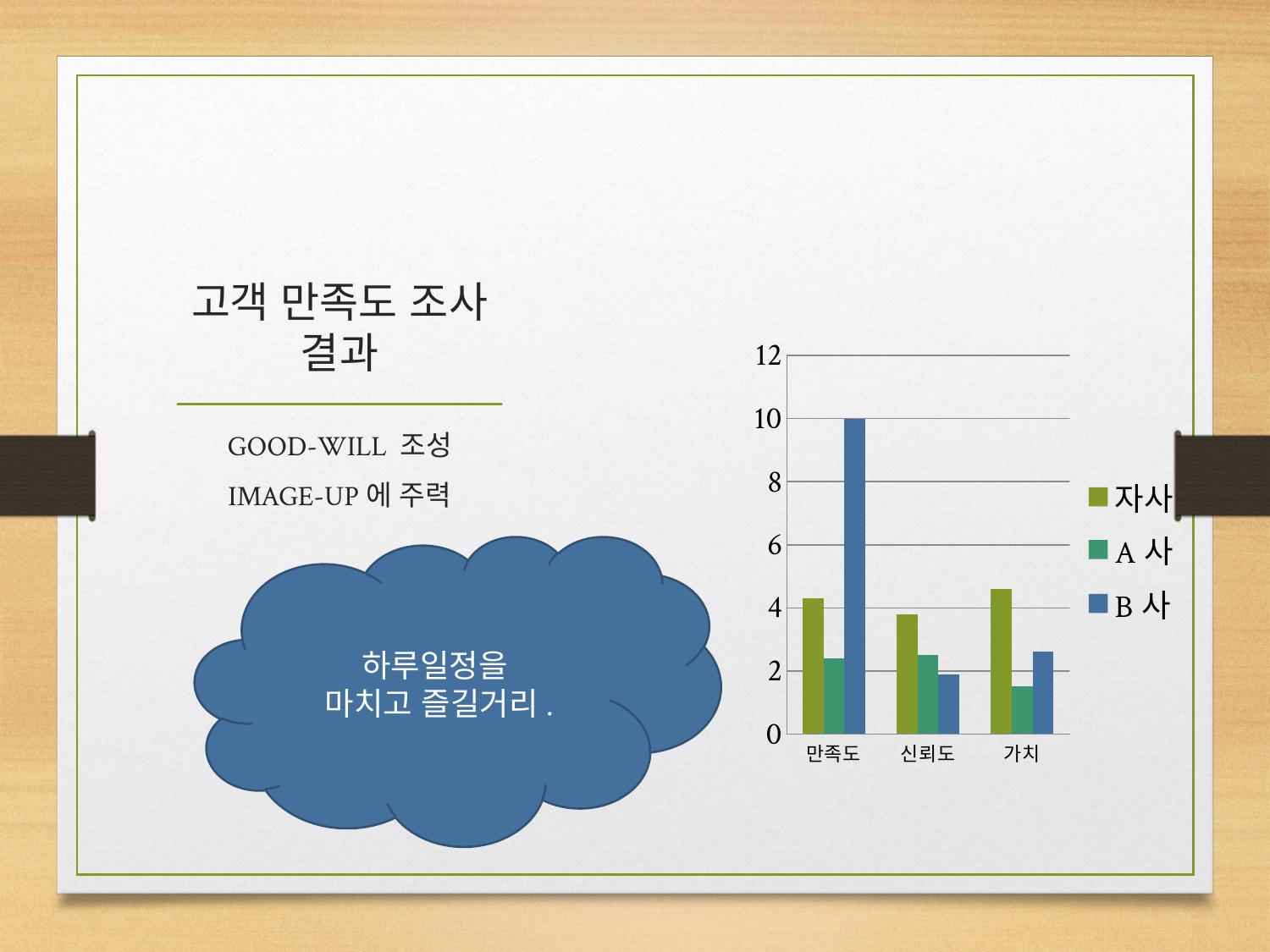

# 고객 만족도 조사 결과

### Chart

| Category | 자사 | A사 | B사 |
|---|---|---|---|
| 만족도 | 4.3 | 2.4 | 10.0 |
| 신뢰도 | 3.8 | 2.5 | 1.9 |
| 가치 | 4.6 | 1.5 | 2.6 |
GOOD-WILL 조성
IMAGE-UP에 주력

하루일정을
마치고 즐길거리.